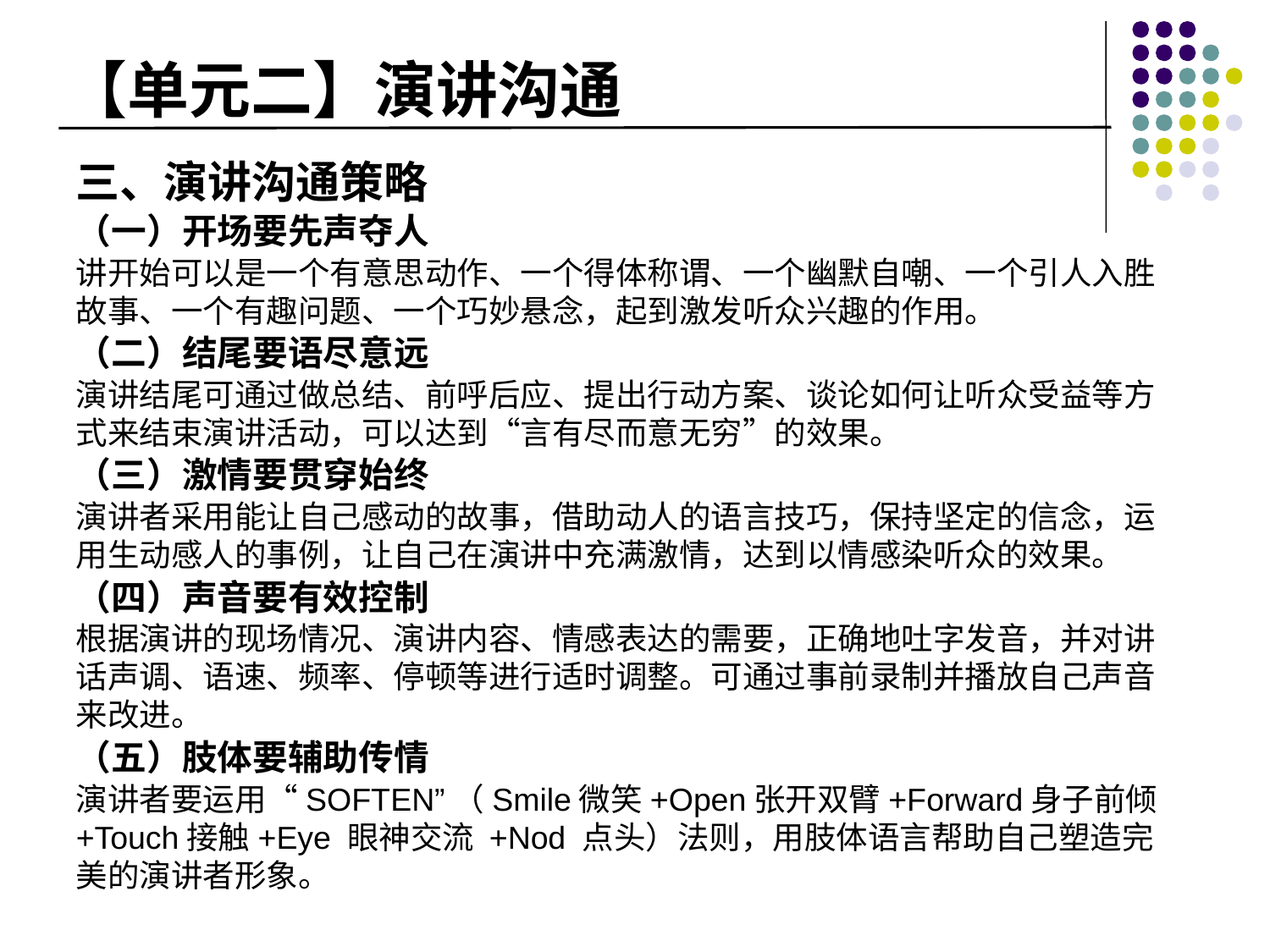

# 【单元二】演讲沟通
三、演讲沟通策略
（一）开场要先声夺人
讲开始可以是一个有意思动作、一个得体称谓、一个幽默自嘲、一个引人入胜故事、一个有趣问题、一个巧妙悬念，起到激发听众兴趣的作用。
（二）结尾要语尽意远
演讲结尾可通过做总结、前呼后应、提出行动方案、谈论如何让听众受益等方式来结束演讲活动，可以达到“言有尽而意无穷”的效果。
（三）激情要贯穿始终
演讲者采用能让自己感动的故事，借助动人的语言技巧，保持坚定的信念，运用生动感人的事例，让自己在演讲中充满激情，达到以情感染听众的效果。
（四）声音要有效控制
根据演讲的现场情况、演讲内容、情感表达的需要，正确地吐字发音，并对讲话声调、语速、频率、停顿等进行适时调整。可通过事前录制并播放自己声音来改进。
（五）肢体要辅助传情
演讲者要运用“SOFTEN”（Smile微笑+Open张开双臂+Forward身子前倾 +Touch接触+Eye 眼神交流 +Nod 点头）法则，用肢体语言帮助自己塑造完美的演讲者形象。